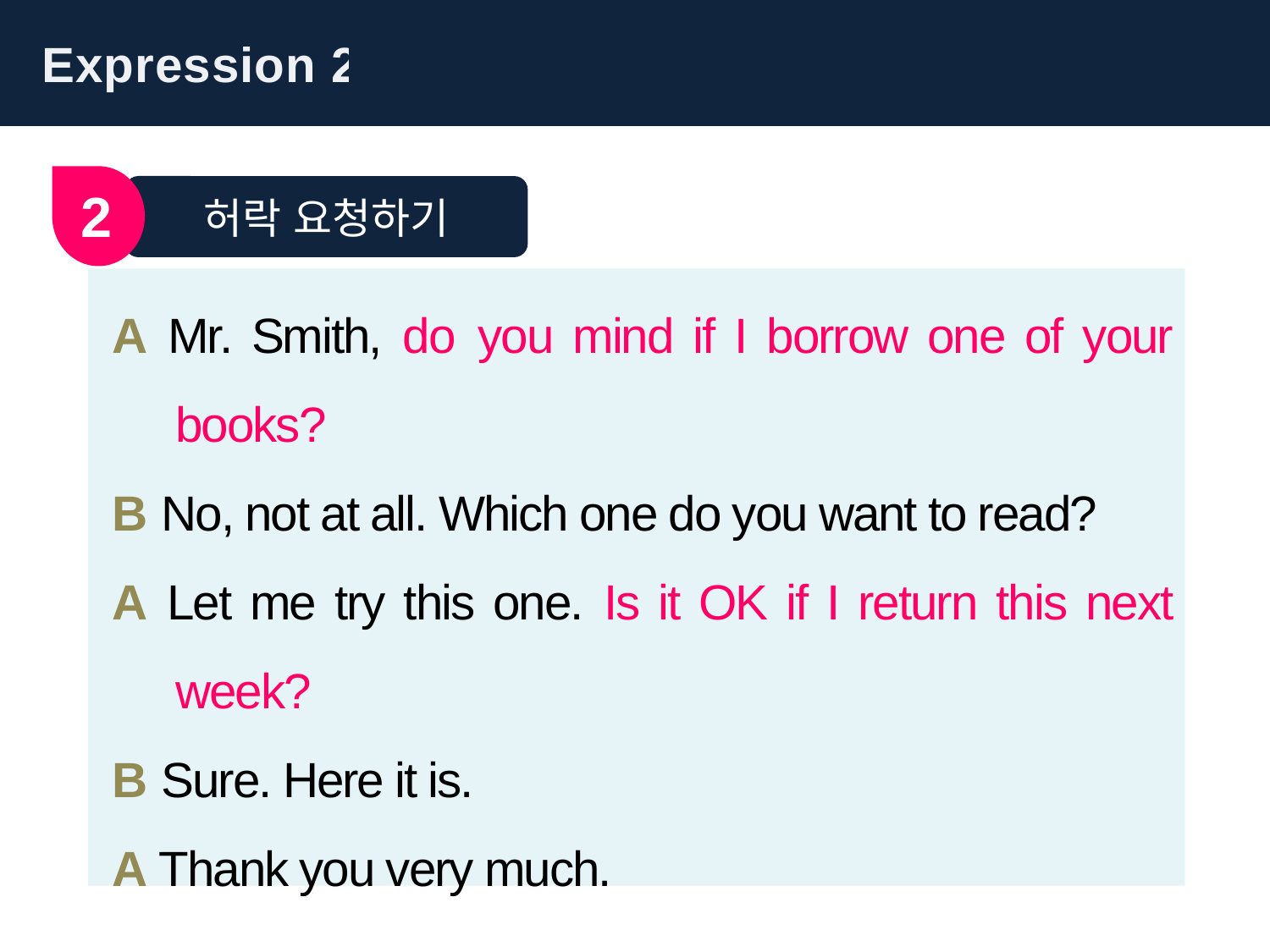

Expression 2

2
허락 요청하기
A Mr. Smith, do you mind if I borrow one of your books?
B No, not at all. Which one do you want to read?
A Let me try this one. Is it OK if I return this next week?
B Sure. Here it is.
A Thank you very much.